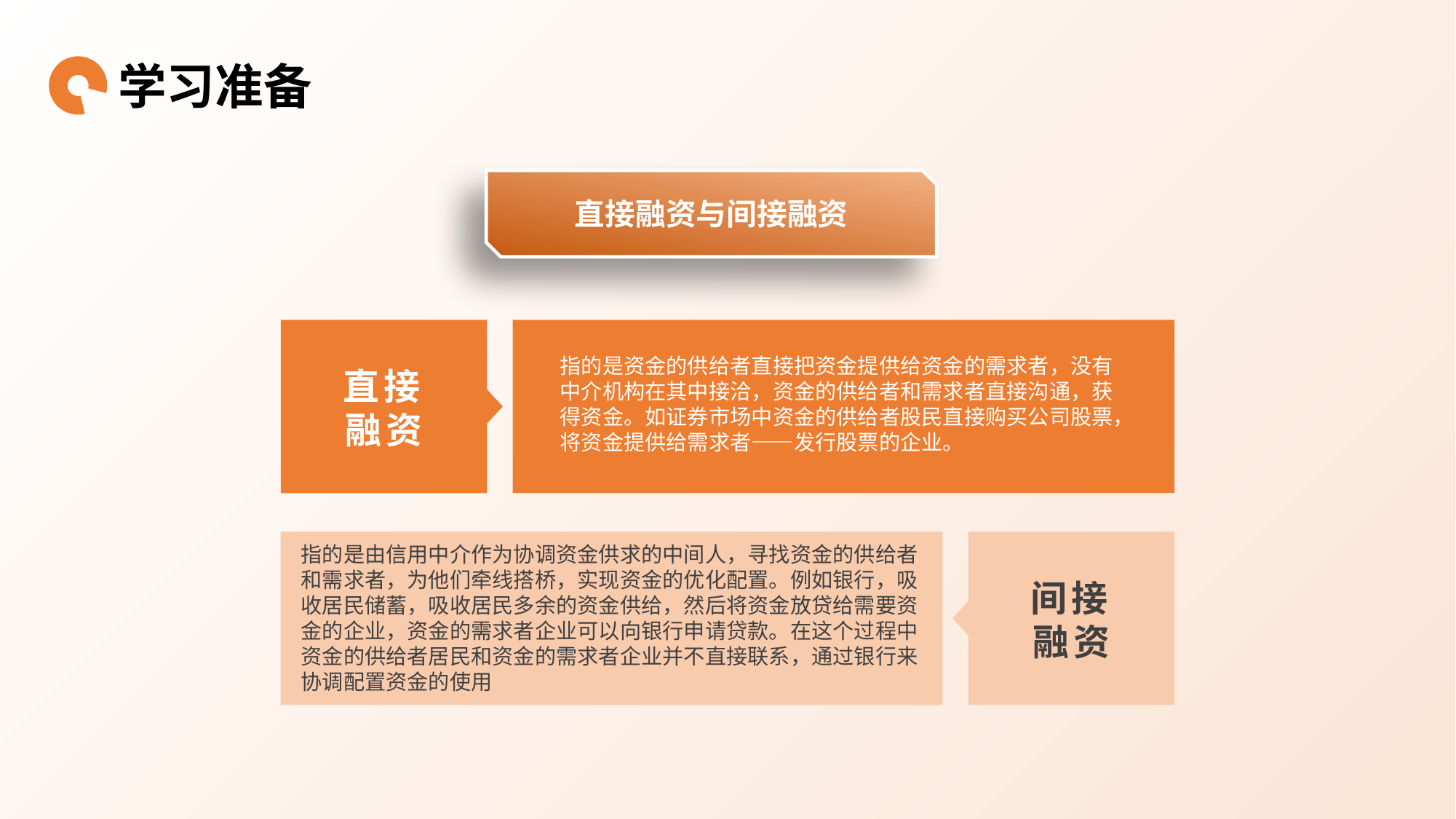

学习准备

直接融资与间接融资

指的是资金的供给者直接把资金提供给资金的需求者，没有中介机构在其中接洽，资金的供给者和需求者直接沟通，获得资金。如证券市场中资金的供给者股民直接购买公司股票，将资金提供给需求者——发行股票的企业。
直接融资

指的是由信用中介作为协调资金供求的中间人，寻找资金的供给者和需求者，为他们牵线搭桥，实现资金的优化配置。例如银行，吸收居民储蓄，吸收居民多余的资金供给，然后将资金放贷给需要资金的企业，资金的需求者企业可以向银行申请贷款。在这个过程中资金的供给者居民和资金的需求者企业并不直接联系，通过银行来协调配置资金的使用
间接融资